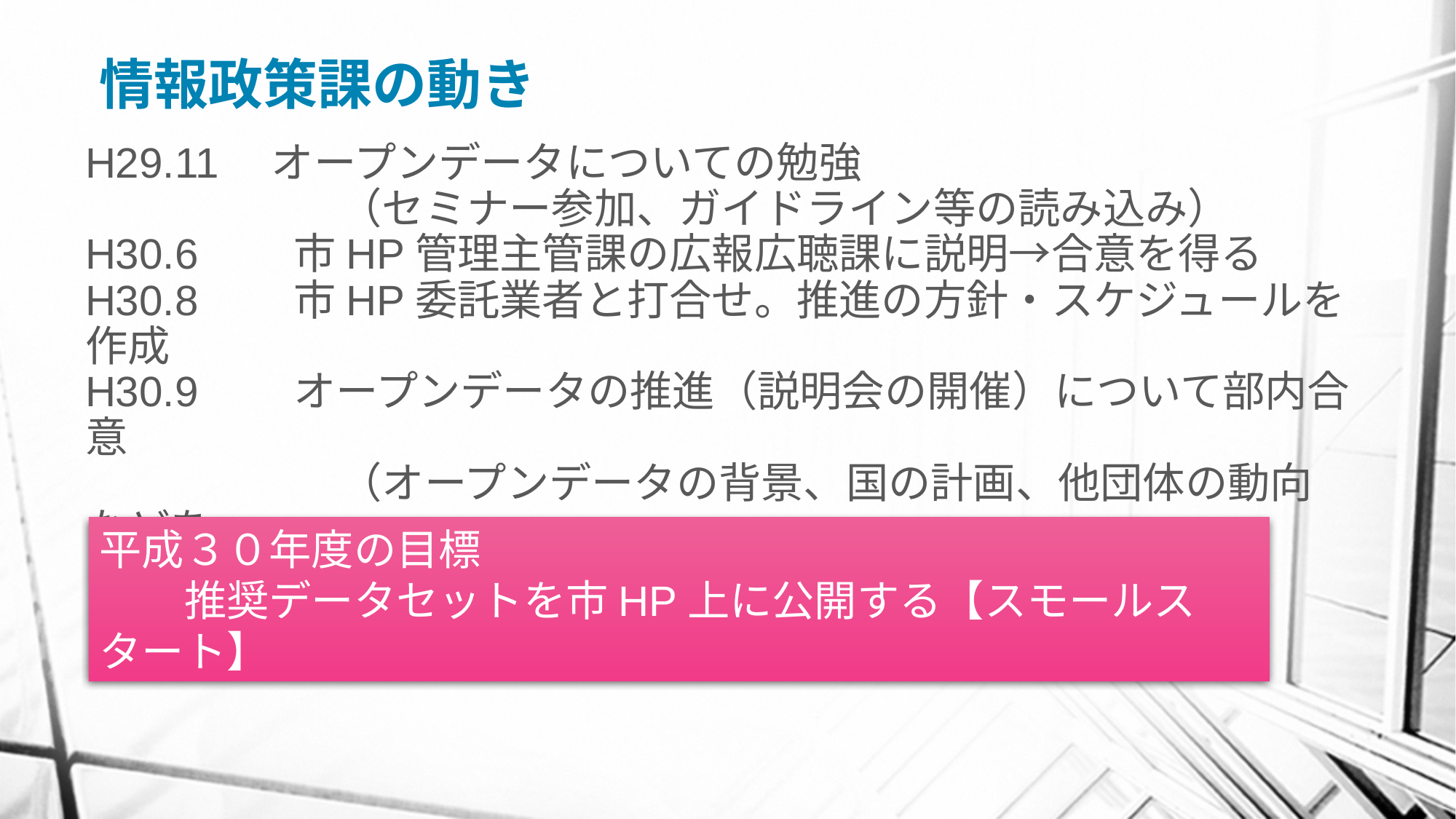

# 情報政策課の動き
H29.11　オープンデータについての勉強
　　　　　　（セミナー参加、ガイドライン等の読み込み）
H30.6　　市HP管理主管課の広報広聴課に説明→合意を得る
H30.8　　市HP委託業者と打合せ。推進の方針・スケジュールを作成
H30.9　　オープンデータの推進（説明会の開催）について部内合意
　　　　　　（オープンデータの背景、国の計画、他団体の動向などを
　　　　　　　　文書化して決裁）
平成３０年度の目標
　　推奨データセットを市HP上に公開する【スモールスタート】